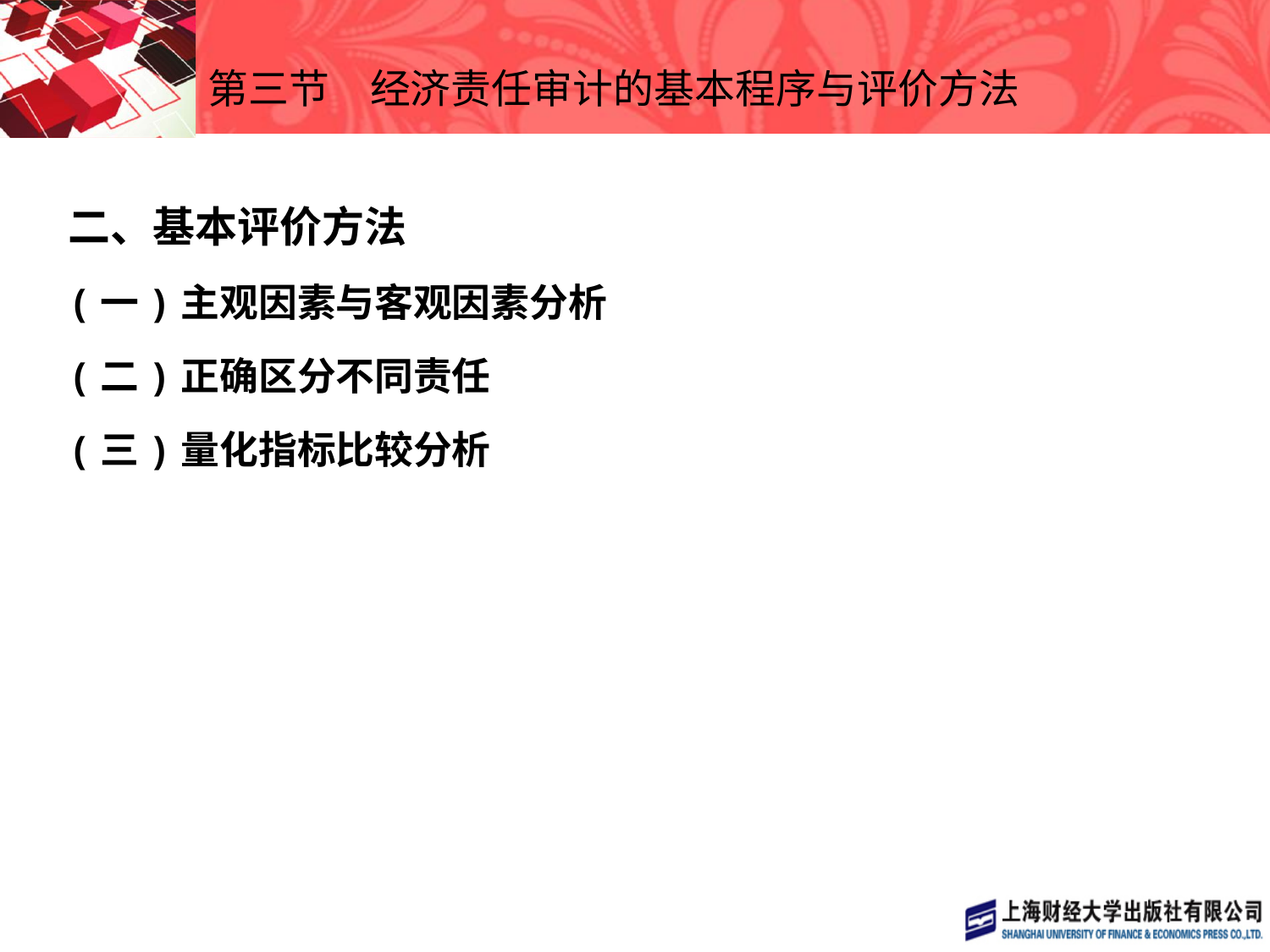

# 第三节　经济责任审计的基本程序与评价方法
二、基本评价方法
(一)主观因素与客观因素分析
(二)正确区分不同责任
(三)量化指标比较分析